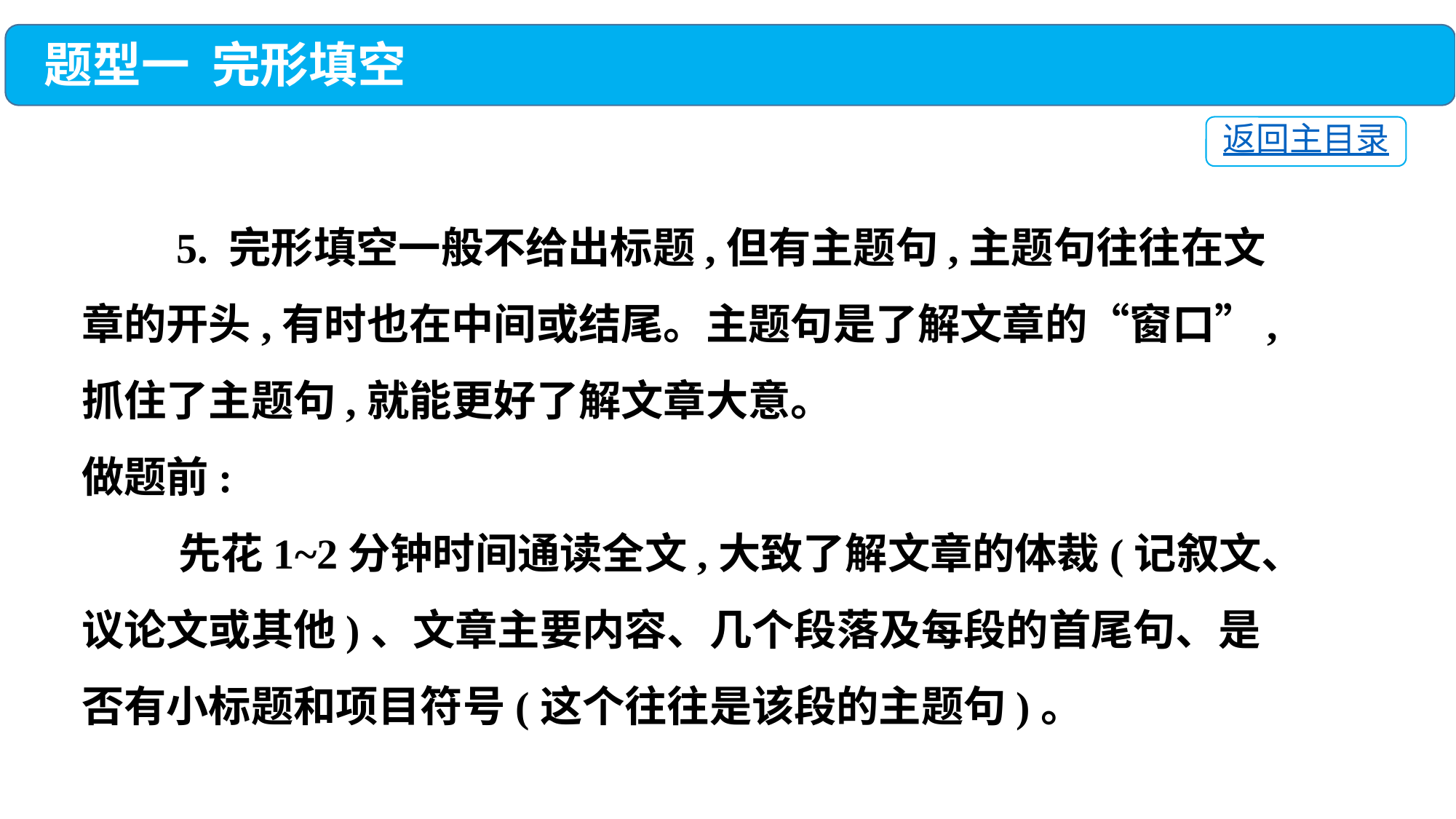

题型一  完形填空
返回主目录
         5. 完形填空一般不给出标题,但有主题句,主题句往往在文章的开头,有时也在中间或结尾。主题句是了解文章的“窗口”,抓住了主题句,就能更好了解文章大意。
做题前:
         先花1~2分钟时间通读全文,大致了解文章的体裁(记叙文、议论文或其他)、文章主要内容、几个段落及每段的首尾句、是否有小标题和项目符号(这个往往是该段的主题句)。